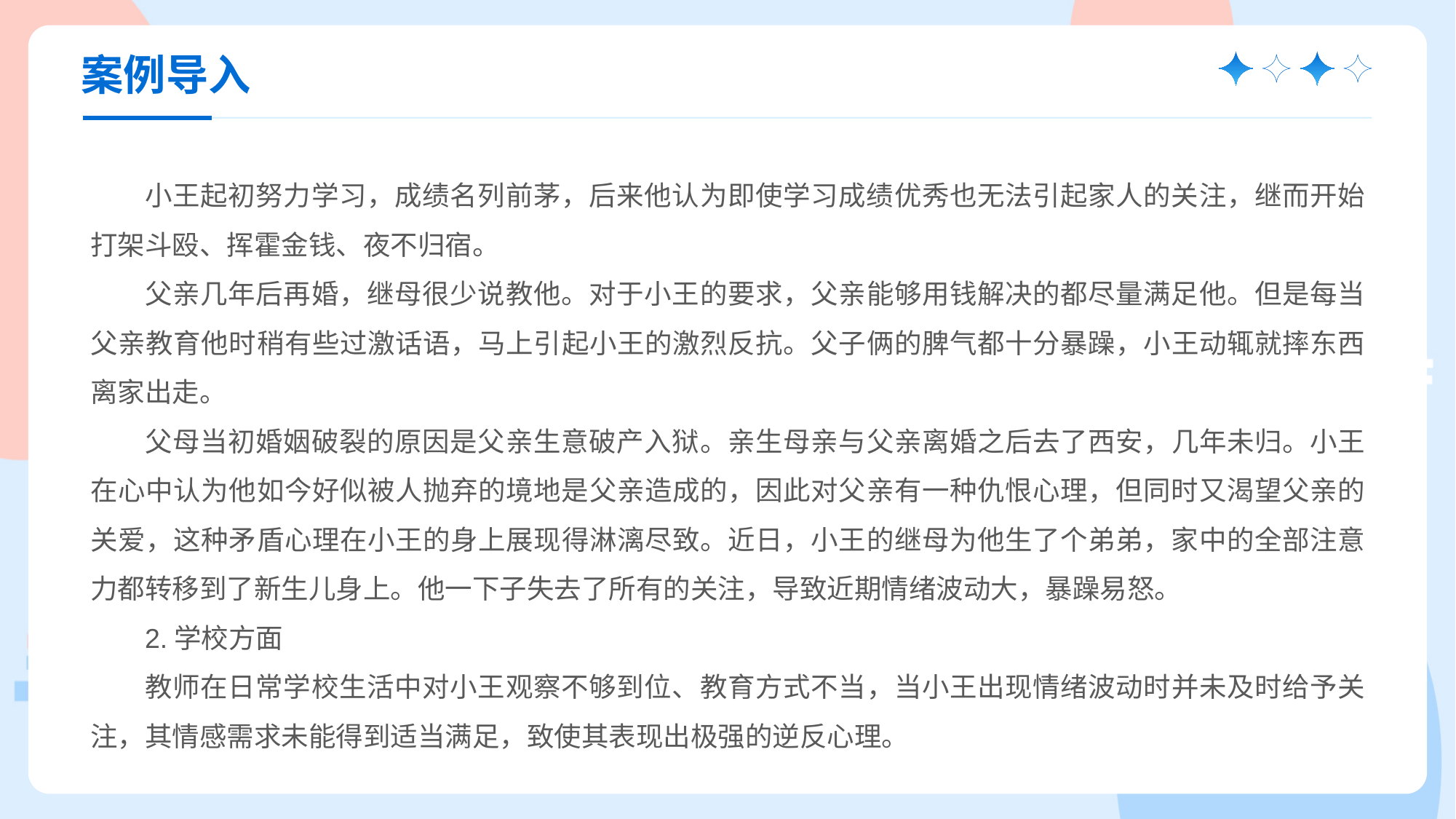

案例导入
小王起初努力学习，成绩名列前茅，后来他认为即使学习成绩优秀也无法引起家人的关注，继而开始打架斗殴、挥霍金钱、夜不归宿。
父亲几年后再婚，继母很少说教他。对于小王的要求，父亲能够用钱解决的都尽量满足他。但是每当父亲教育他时稍有些过激话语，马上引起小王的激烈反抗。父子俩的脾气都十分暴躁，小王动辄就摔东西离家出走。
父母当初婚姻破裂的原因是父亲生意破产入狱。亲生母亲与父亲离婚之后去了西安，几年未归。小王在心中认为他如今好似被人抛弃的境地是父亲造成的，因此对父亲有一种仇恨心理，但同时又渴望父亲的关爱，这种矛盾心理在小王的身上展现得淋漓尽致。近日，小王的继母为他生了个弟弟，家中的全部注意力都转移到了新生儿身上。他一下子失去了所有的关注，导致近期情绪波动大，暴躁易怒。
2.学校方面
教师在日常学校生活中对小王观察不够到位、教育方式不当，当小王出现情绪波动时并未及时给予关注，其情感需求未能得到适当满足，致使其表现出极强的逆反心理。